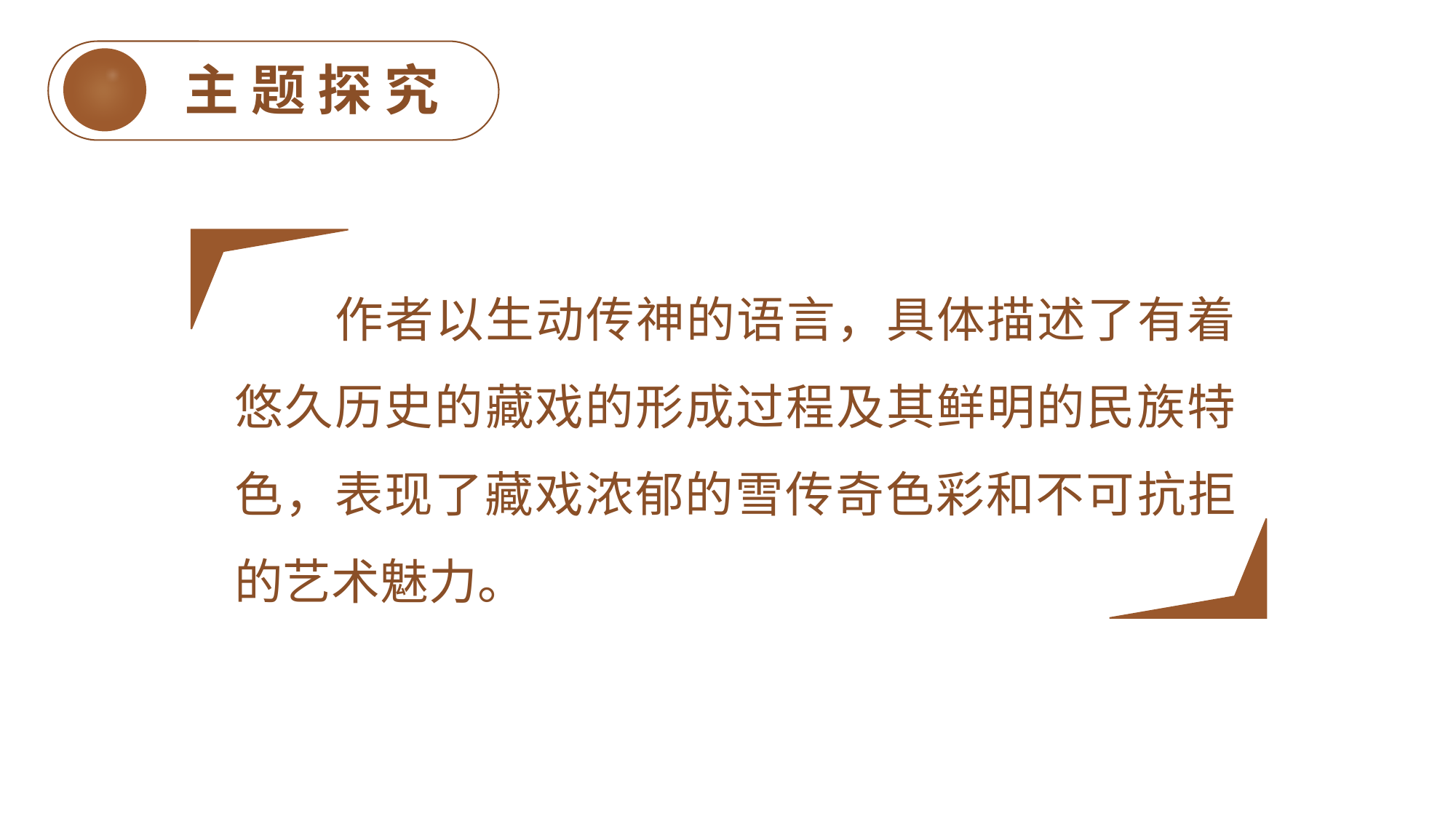

主题探究

       作者以生动传神的语言，具体描述了有着悠久历史的藏戏的形成过程及其鲜明的民族特色，表现了藏戏浓郁的雪传奇色彩和不可抗拒的艺术魅力。